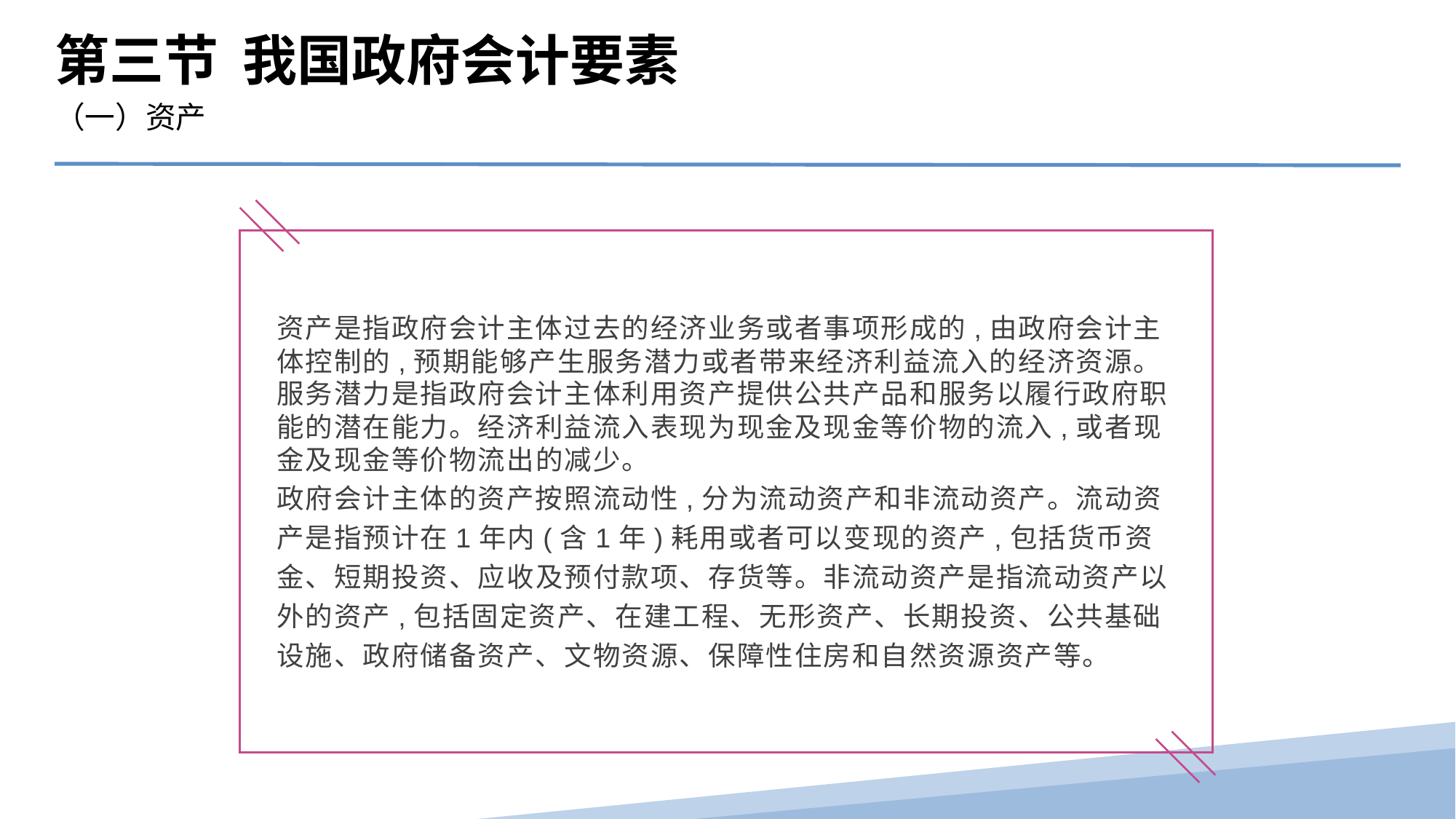

第三节  我国政府会计要素
（一）资产

资产是指政府会计主体过去的经济业务或者事项形成的,由政府会计主体控制的,预期能够产生服务潜力或者带来经济利益流入的经济资源。服务潜力是指政府会计主体利用资产提供公共产品和服务以履行政府职能的潜在能力。经济利益流入表现为现金及现金等价物的流入,或者现金及现金等价物流出的减少。
政府会计主体的资产按照流动性,分为流动资产和非流动资产。流动资产是指预计在1年内(含1年)耗用或者可以变现的资产,包括货币资金、短期投资、应收及预付款项、存货等。非流动资产是指流动资产以外的资产,包括固定资产、在建工程、无形资产、长期投资、公共基础设施、政府储备资产、文物资源、保障性住房和自然资源资产等。